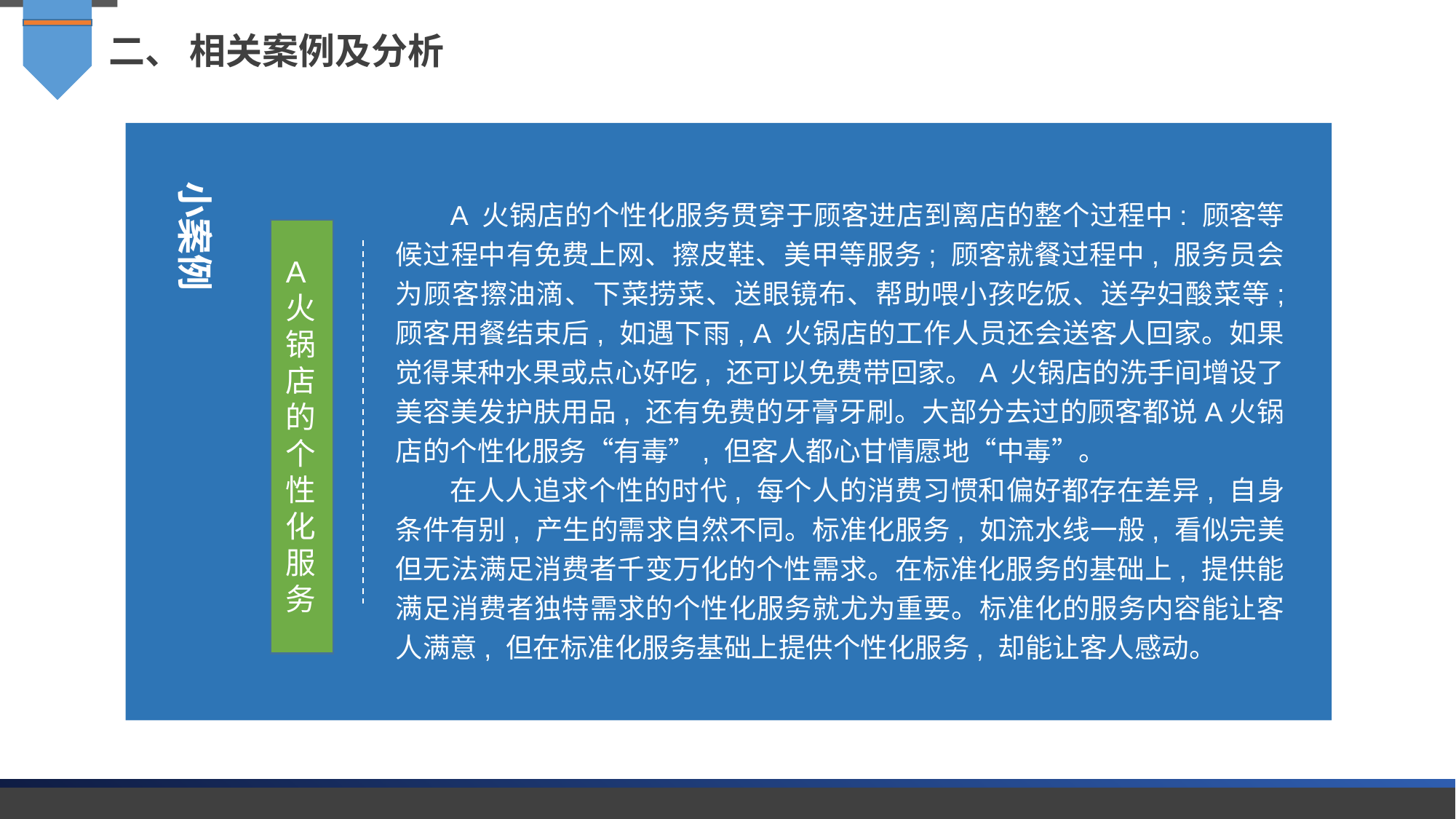

二、 相关案例及分析

小案例
A 火锅店的个性化服务贯穿于顾客进店到离店的整个过程中: 顾客等候过程中有免费上网、擦皮鞋、美甲等服务; 顾客就餐过程中, 服务员会为顾客擦油滴、下菜捞菜、送眼镜布、帮助喂小孩吃饭、送孕妇酸菜等; 顾客用餐结束后, 如遇下雨, A 火锅店的工作人员还会送客人回家。如果觉得某种水果或点心好吃, 还可以免费带回家。A 火锅店的洗手间增设了美容美发护肤用品, 还有免费的牙膏牙刷。大部分去过的顾客都说A火锅店的个性化服务“有毒”, 但客人都心甘情愿地“中毒”。
在人人追求个性的时代, 每个人的消费习惯和偏好都存在差异, 自身条件有别, 产生的需求自然不同。标准化服务, 如流水线一般, 看似完美但无法满足消费者千变万化的个性需求。在标准化服务的基础上, 提供能满足消费者独特需求的个性化服务就尤为重要。标准化的服务内容能让客人满意, 但在标准化服务基础上提供个性化服务, 却能让客人感动。

A 火锅店的个性化服务